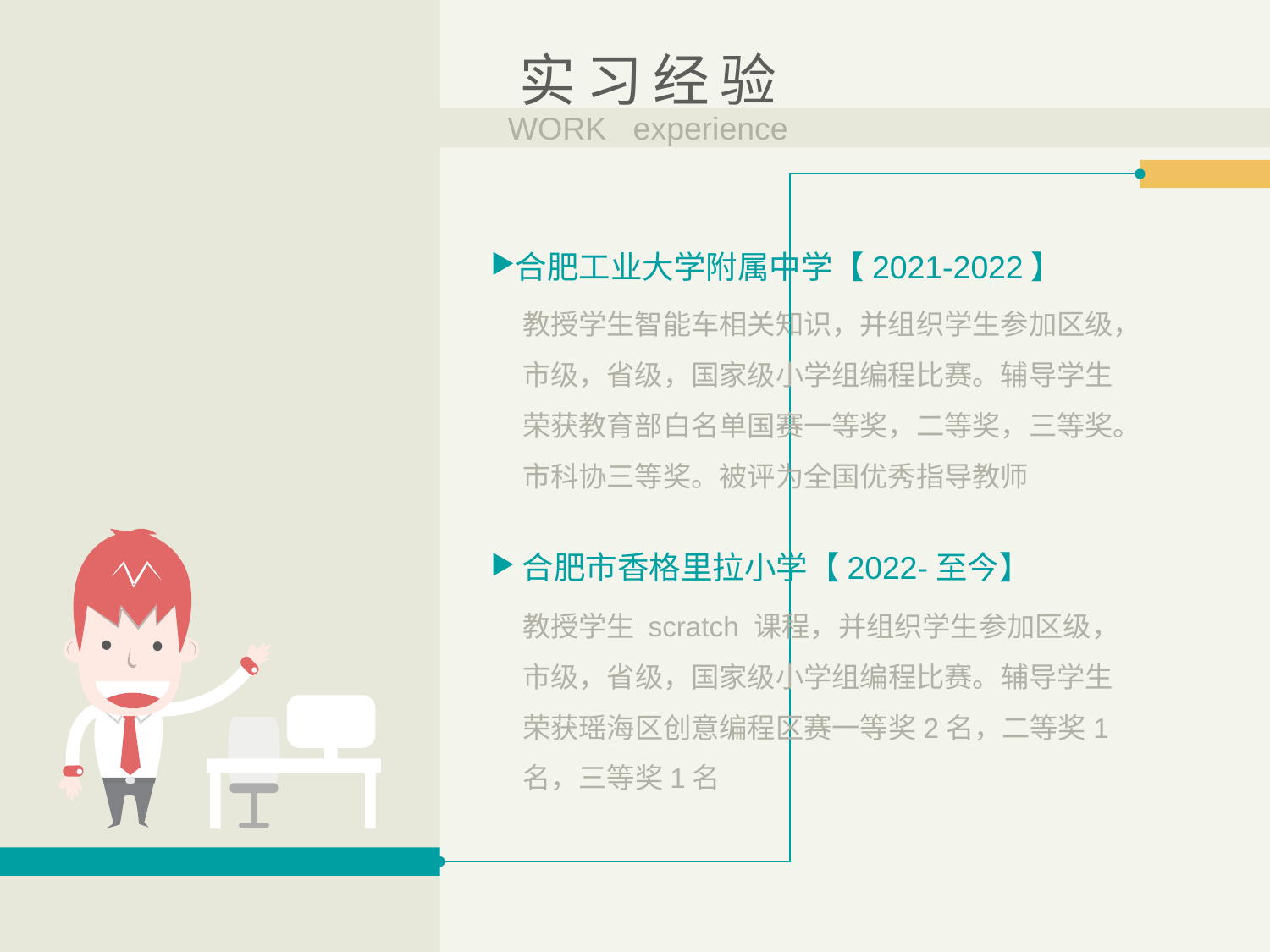

实习经验
WORK   experience

合肥工业大学附属中学【2021-2022】

教授学生智能车相关知识，并组织学生参加区级，市级，省级，国家级小学组编程比赛。辅导学生荣获教育部白名单国赛一等奖，二等奖，三等奖。市科协三等奖。被评为全国优秀指导教师

合肥市香格里拉小学【2022-至今】

教授学生 scratch 课程，并组织学生参加区级，市级，省级，国家级小学组编程比赛。辅导学生荣获瑶海区创意编程区赛一等奖2名，二等奖1名，三等奖1名